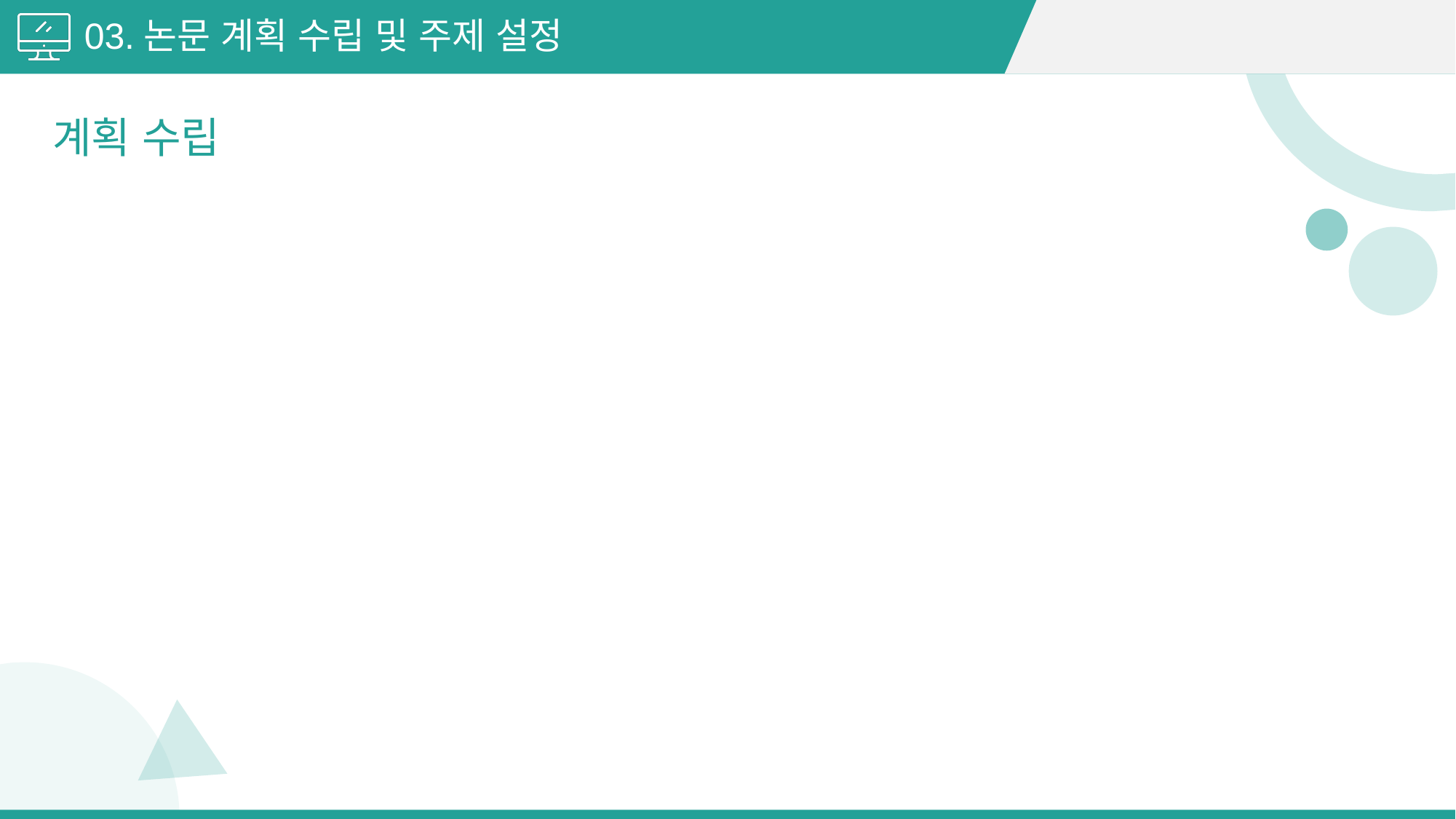

03.논문 계획 수립 및 주제 설정
계획 수립